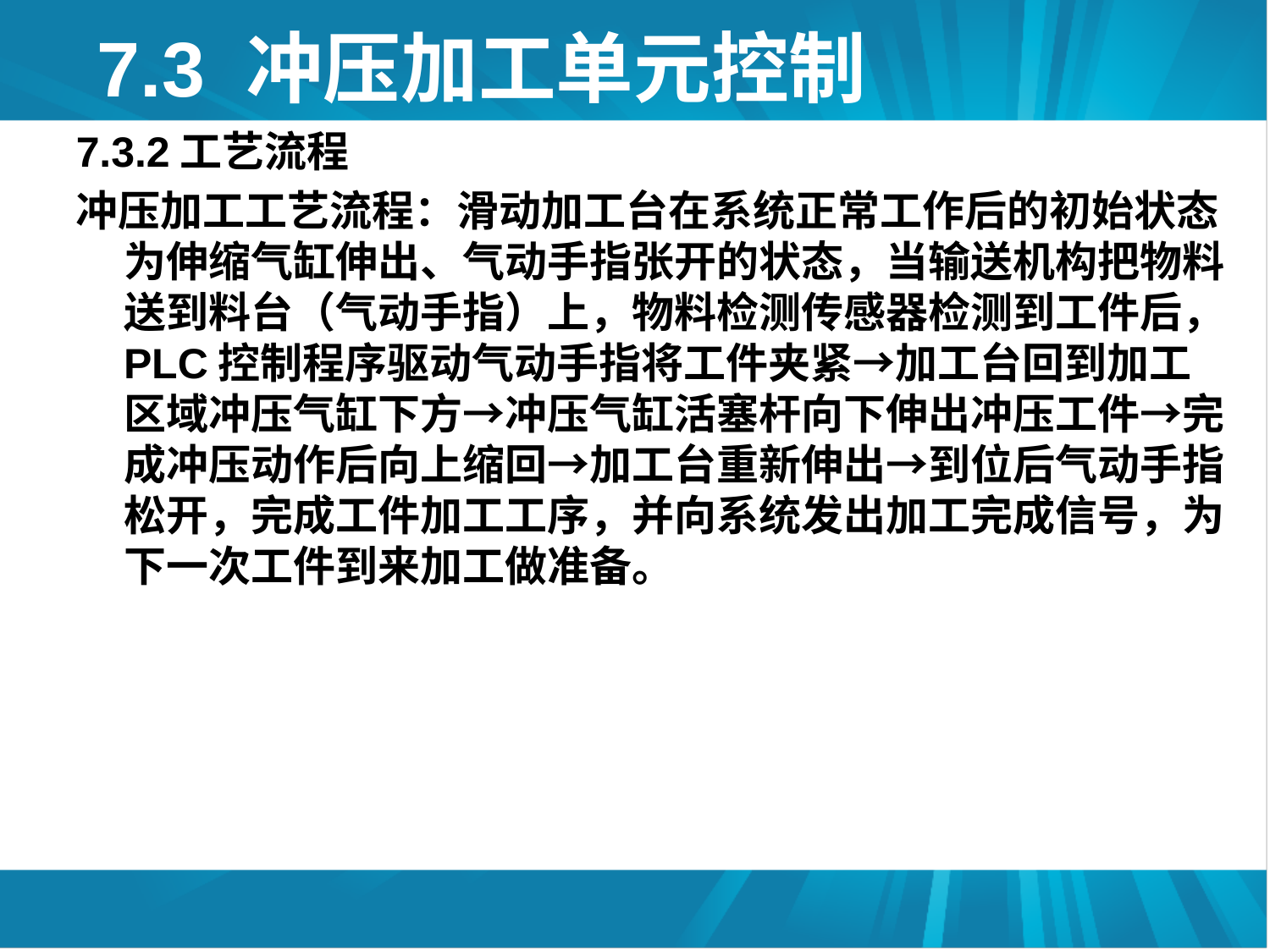

# 7.3 冲压加工单元控制
7.3.2工艺流程
冲压加工工艺流程：滑动加工台在系统正常工作后的初始状态为伸缩气缸伸出、气动手指张开的状态，当输送机构把物料送到料台（气动手指）上，物料检测传感器检测到工件后，PLC控制程序驱动气动手指将工件夹紧→加工台回到加工区域冲压气缸下方→冲压气缸活塞杆向下伸出冲压工件→完成冲压动作后向上缩回→加工台重新伸出→到位后气动手指松开，完成工件加工工序，并向系统发出加工完成信号，为下一次工件到来加工做准备。